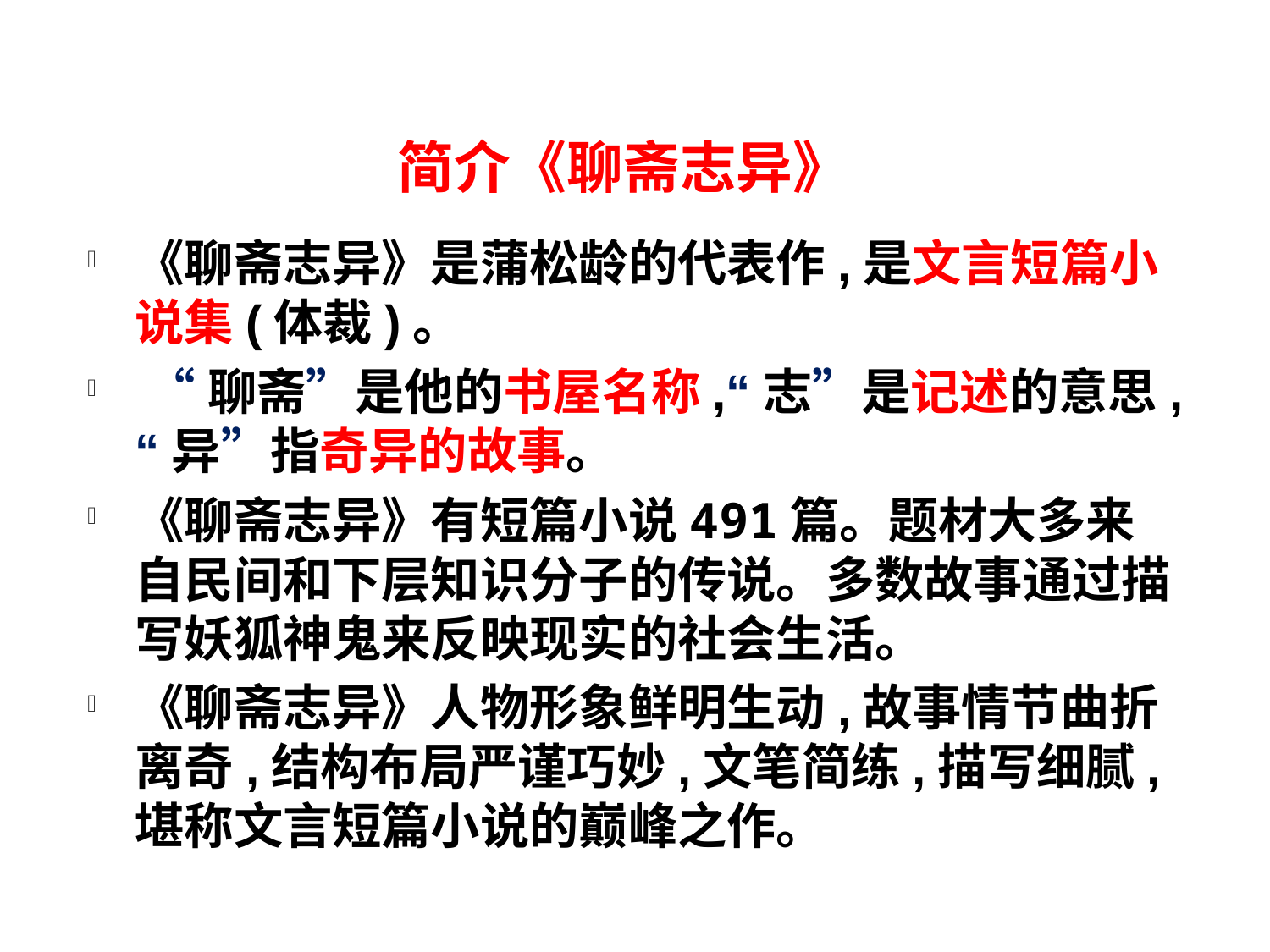

# 简介《聊斋志异》
《聊斋志异》是蒲松龄的代表作,是文言短篇小说集(体裁)。
 “聊斋”是他的书屋名称,“志”是记述的意思,“异”指奇异的故事。
《聊斋志异》有短篇小说491篇。题材大多来自民间和下层知识分子的传说。多数故事通过描写妖狐神鬼来反映现实的社会生活。
《聊斋志异》人物形象鲜明生动,故事情节曲折离奇,结构布局严谨巧妙,文笔简练,描写细腻,堪称文言短篇小说的巅峰之作。